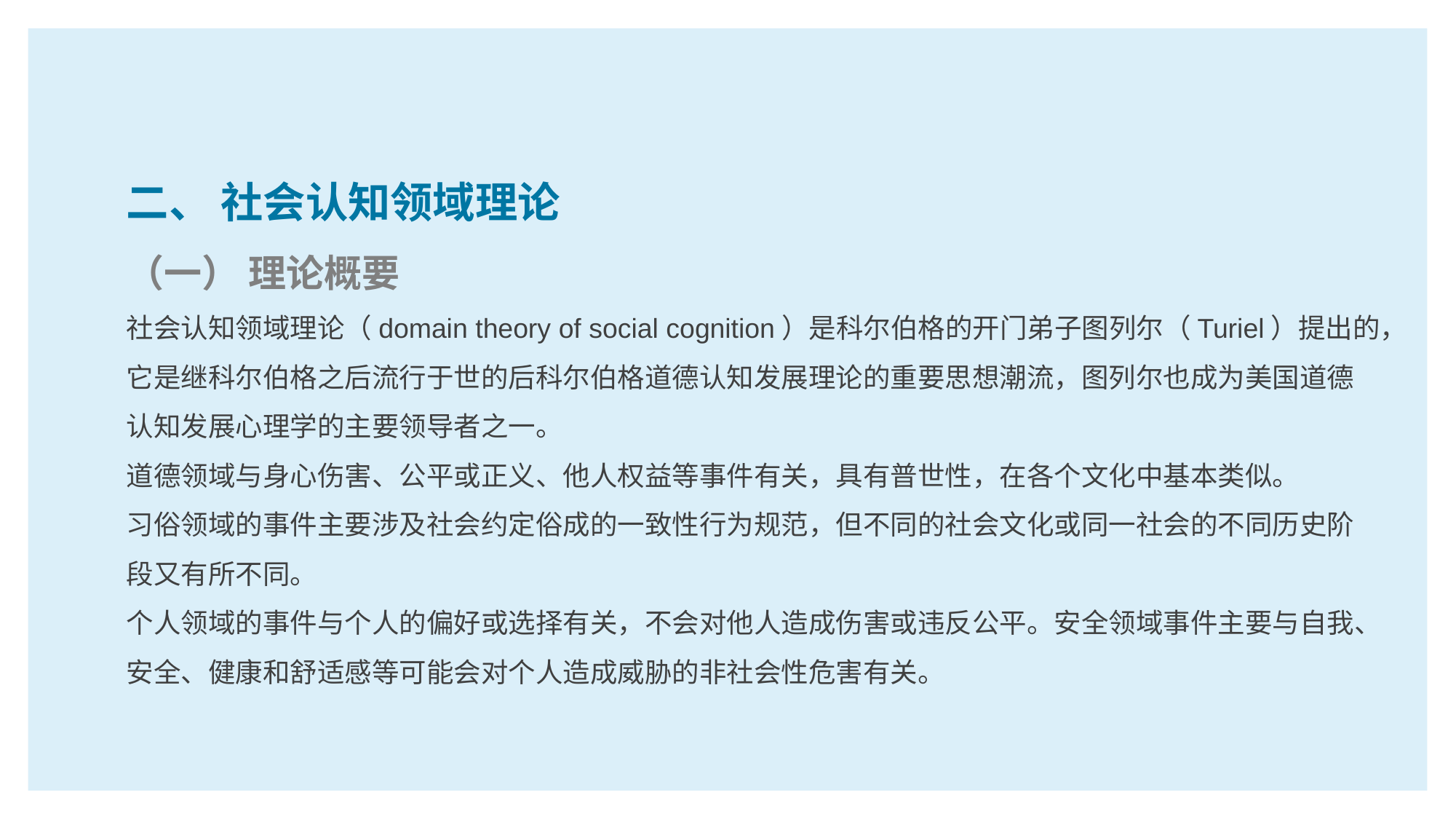

二、 社会认知领域理论
（一） 理论概要
社会认知领域理论（domain theory of social cognition）是科尔伯格的开门弟子图列尔（Turiel）提出的，它是继科尔伯格之后流行于世的后科尔伯格道德认知发展理论的重要思想潮流，图列尔也成为美国道德认知发展心理学的主要领导者之一。
道德领域与身心伤害、公平或正义、他人权益等事件有关，具有普世性，在各个文化中基本类似。
习俗领域的事件主要涉及社会约定俗成的一致性行为规范，但不同的社会文化或同一社会的不同历史阶段又有所不同。
个人领域的事件与个人的偏好或选择有关，不会对他人造成伤害或违反公平。安全领域事件主要与自我、安全、健康和舒适感等可能会对个人造成威胁的非社会性危害有关。